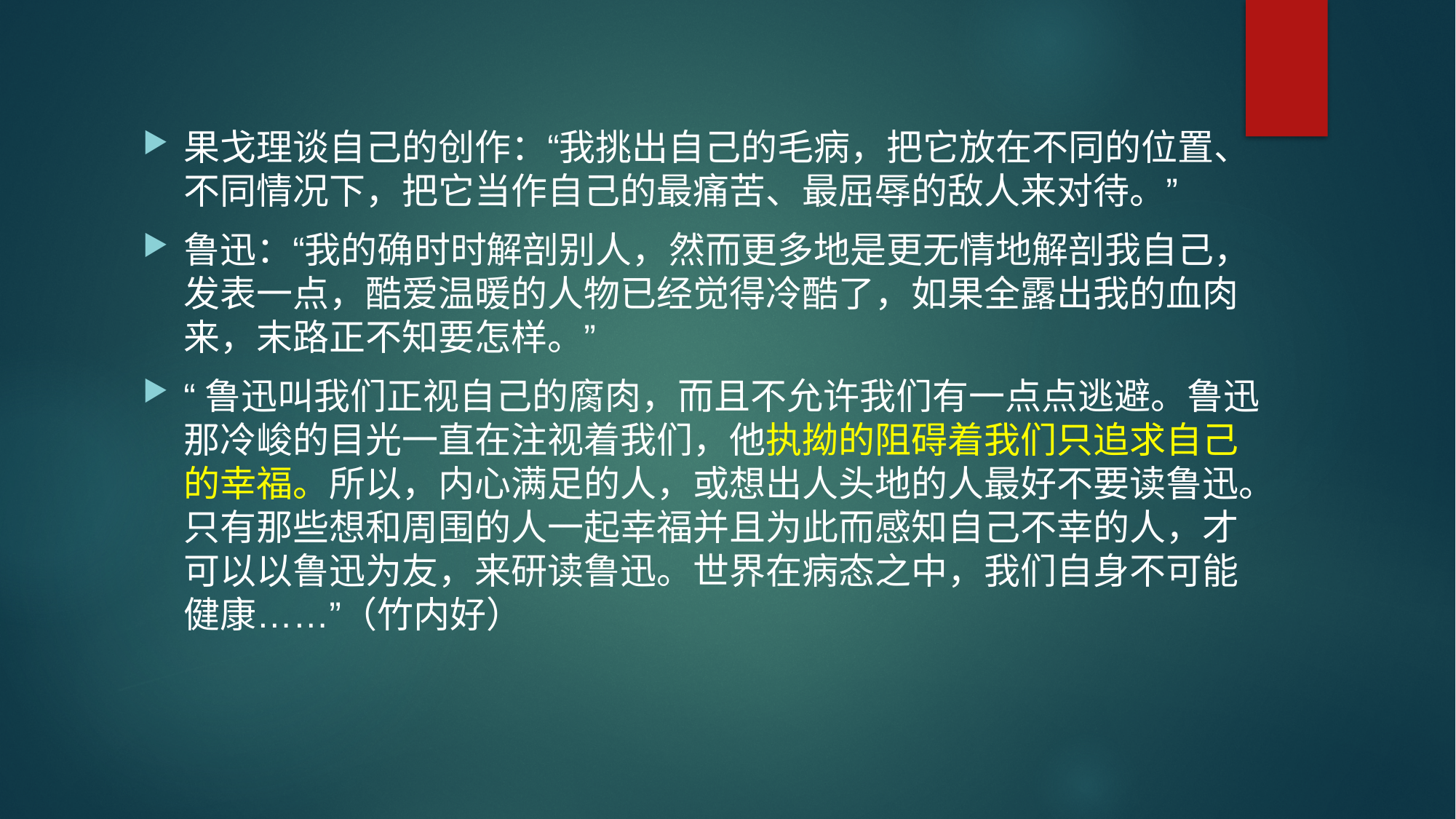

果戈理谈自己的创作：“我挑出自己的毛病，把它放在不同的位置、不同情况下，把它当作自己的最痛苦、最屈辱的敌人来对待。”
鲁迅：“我的确时时解剖别人，然而更多地是更无情地解剖我自己，发表一点，酷爱温暖的人物已经觉得冷酷了，如果全露出我的血肉来，末路正不知要怎样。”
“鲁迅叫我们正视自己的腐肉，而且不允许我们有一点点逃避。鲁迅那冷峻的目光一直在注视着我们，他执拗的阻碍着我们只追求自己的幸福。所以，内心满足的人，或想出人头地的人最好不要读鲁迅。只有那些想和周围的人一起幸福并且为此而感知自己不幸的人，才可以以鲁迅为友，来研读鲁迅。世界在病态之中，我们自身不可能健康……”（竹内好）